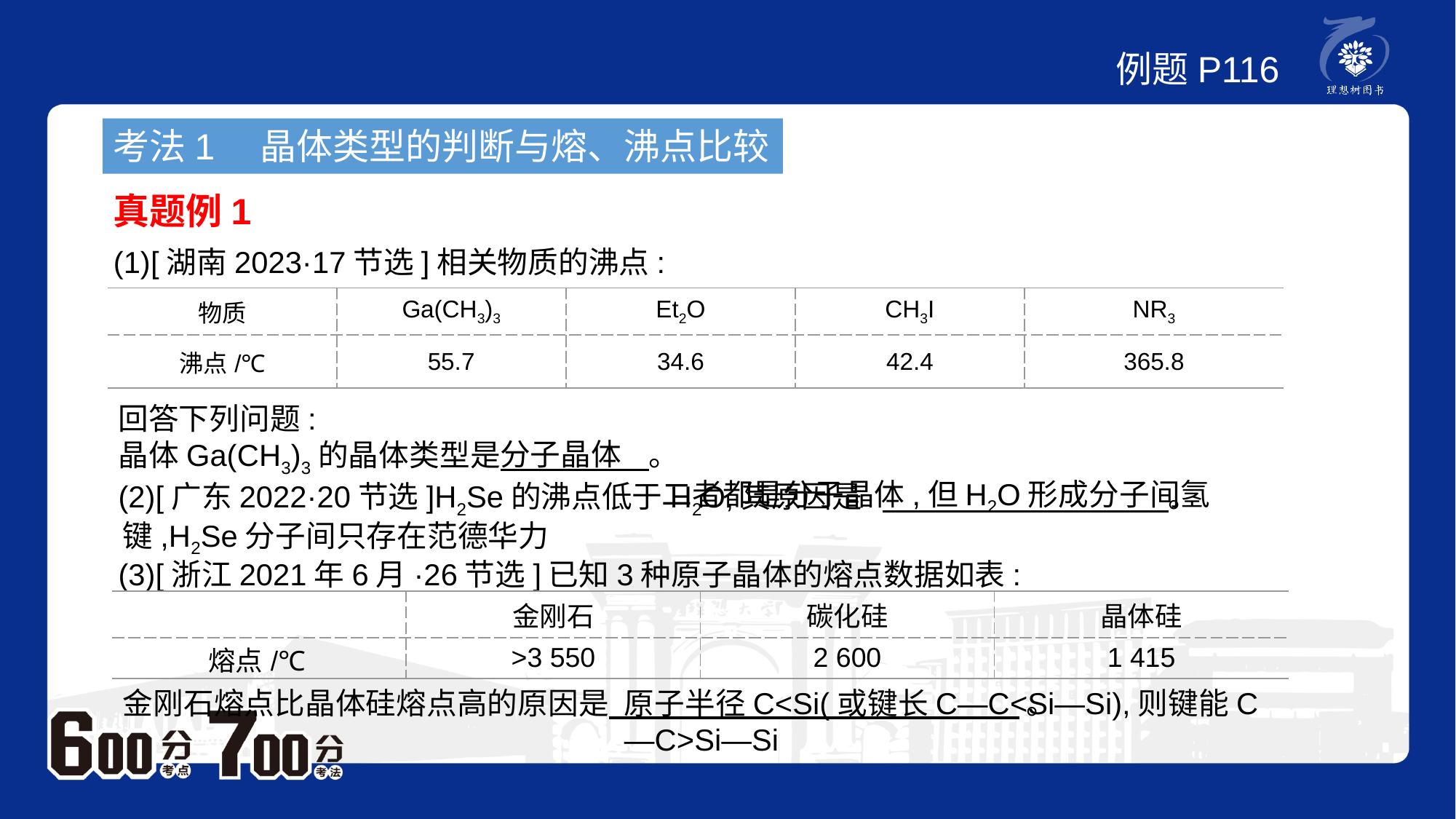

例题P116
考法1　晶体类型的判断与熔、沸点比较
真题例1
(1)[湖南2023·17节选]相关物质的沸点:
| 物质 | Ga(CH3)3 | Et2O | CH3I | NR3 |
| --- | --- | --- | --- | --- |
| 沸点/℃ | 55.7 | 34.6 | 42.4 | 365.8 |
回答下列问题:
晶体Ga(CH3)3的晶体类型是　　    　　。
(2)[广东2022·20节选]H2Se的沸点低于H2O,其原因是	                                      　。

(3)[浙江2021年6月·26节选]已知3种原子晶体的熔点数据如表:
分子晶体
                                                                               二者都是分子晶体,但H2O形成分子间氢键,H2Se分子间只存在范德华力
|  | 金刚石 | 碳化硅 | 晶体硅 |
| --- | --- | --- | --- |
| 熔点/℃ | >3 550 | 2 600 | 1 415 |
金刚石熔点比晶体硅熔点高的原因是                                                              。
原子半径C<Si(或键长C—C<Si—Si),则键能C—C>Si—Si